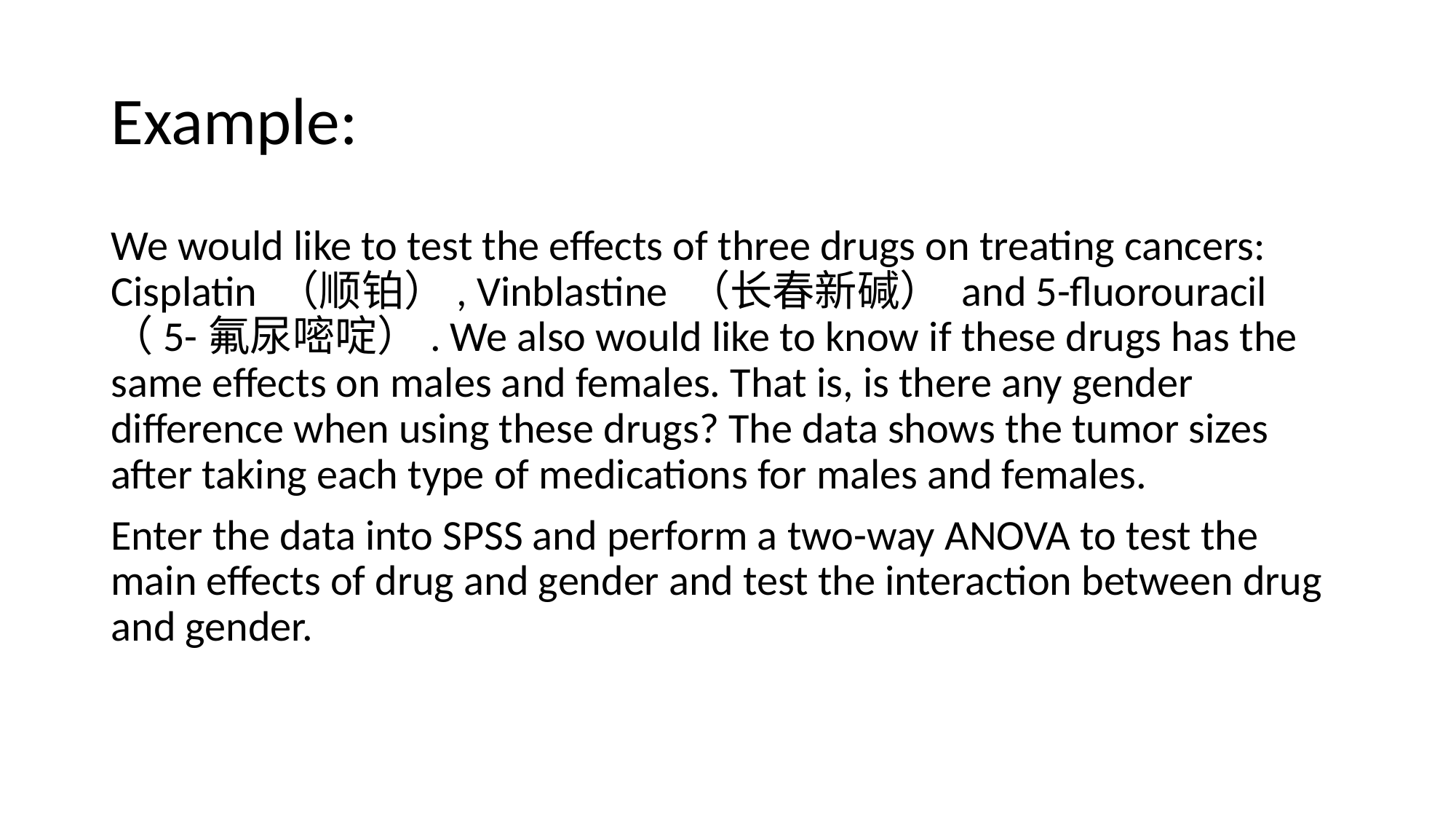

# Example:
We would like to test the effects of three drugs on treating cancers: Cisplatin （顺铂）, Vinblastine （长春新碱） and 5-fluorouracil （5-氟尿嘧啶）. We also would like to know if these drugs has the same effects on males and females. That is, is there any gender difference when using these drugs? The data shows the tumor sizes after taking each type of medications for males and females.
Enter the data into SPSS and perform a two-way ANOVA to test the main effects of drug and gender and test the interaction between drug and gender.